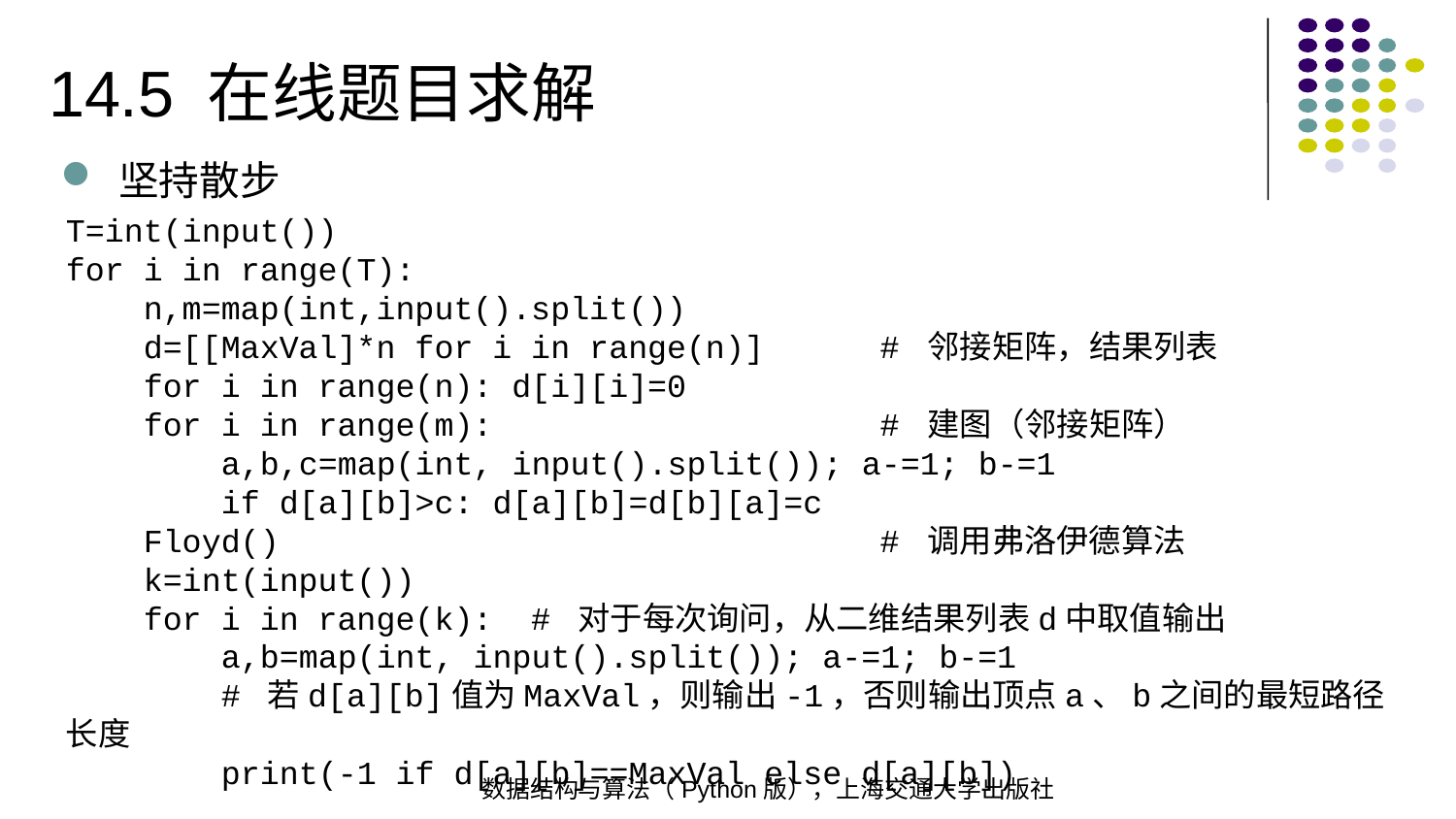

14.5 在线题目求解
坚持散步
T=int(input())
for i in range(T):
    n,m=map(int,input().split())
    d=[[MaxVal]*n for i in range(n)]      # 邻接矩阵，结果列表
    for i in range(n): d[i][i]=0
    for i in range(m):                    # 建图（邻接矩阵）
        a,b,c=map(int, input().split()); a-=1; b-=1
        if d[a][b]>c: d[a][b]=d[b][a]=c
    Floyd()                               # 调用弗洛伊德算法
    k=int(input())
    for i in range(k):  # 对于每次询问，从二维结果列表d中取值输出
        a,b=map(int, input().split()); a-=1; b-=1
        # 若d[a][b]值为MaxVal，则输出-1，否则输出顶点a、b之间的最短路径长度
        print(-1 if d[a][b]==MaxVal else d[a][b])